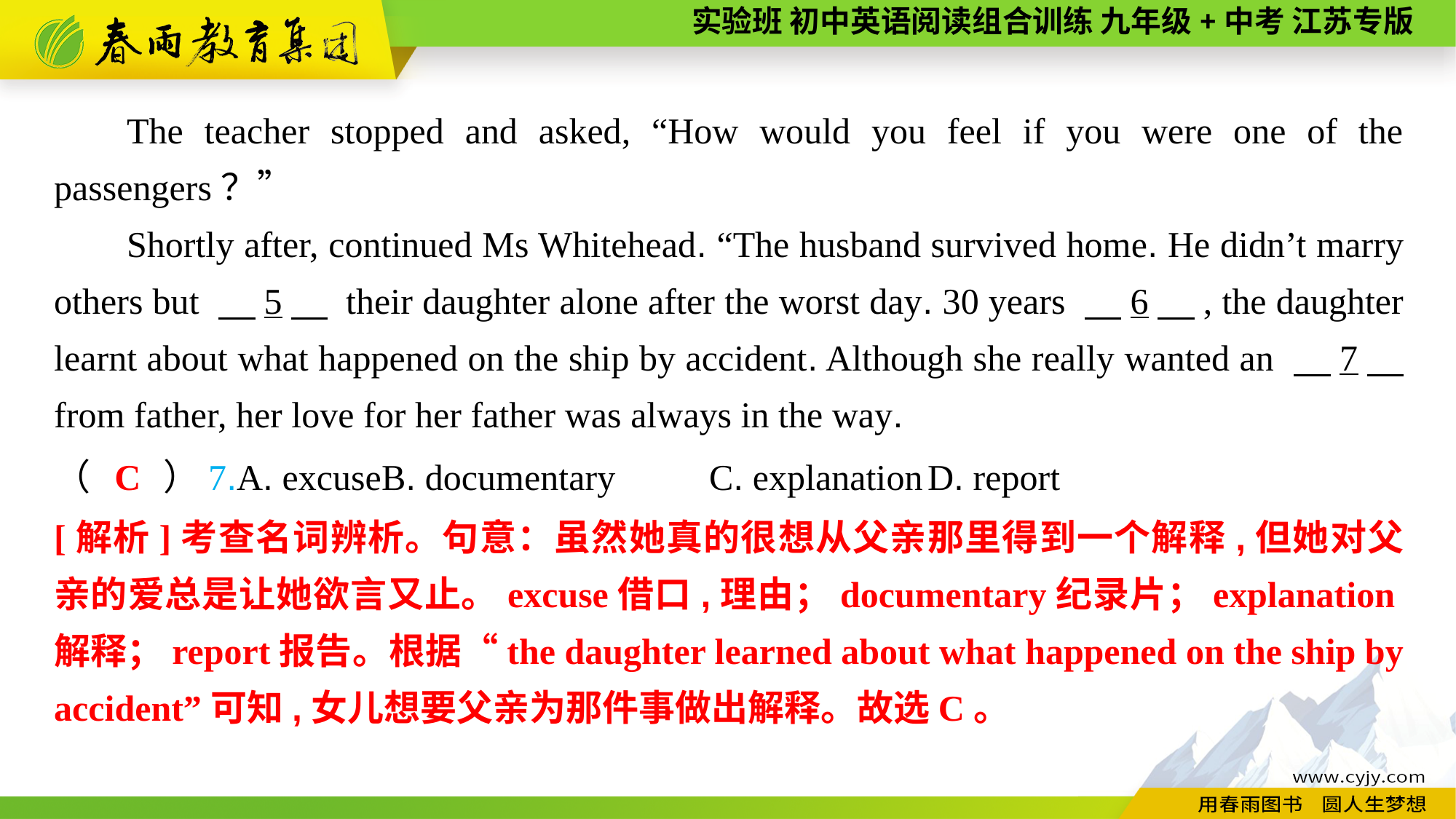

The teacher stopped and asked, “How would you feel if you were one of the passengers？”
Shortly after, continued Ms Whitehead. “The husband survived home. He didn’t marry others but 　5　 their daughter alone after the worst day. 30 years 　6　, the daughter learnt about what happened on the ship by accident. Although she really wanted an 　7　 from father, her love for her father was always in the way.
（　　）7.A. excuse	B. documentary	C. explanation	D. report
C
[解析]考查名词辨析。句意：虽然她真的很想从父亲那里得到一个解释,但她对父亲的爱总是让她欲言又止。excuse借口,理由；documentary纪录片；explanation解释；report报告。根据“the daughter learned about what happened on the ship by accident”可知,女儿想要父亲为那件事做出解释。故选C。